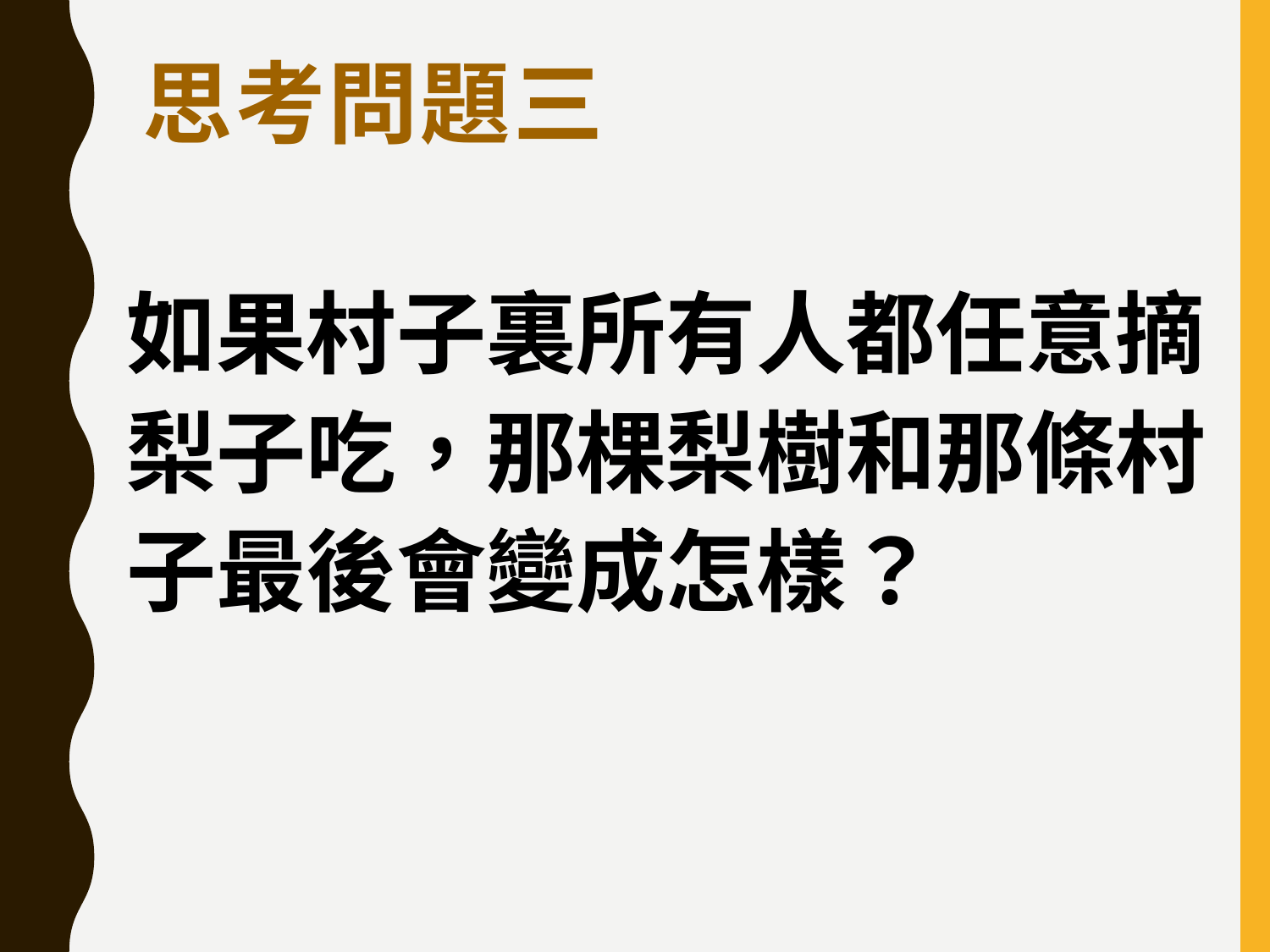

# 思考問題三
如果村子裏所有人都任意摘梨子吃，那棵梨樹和那條村子最後會變成怎樣？